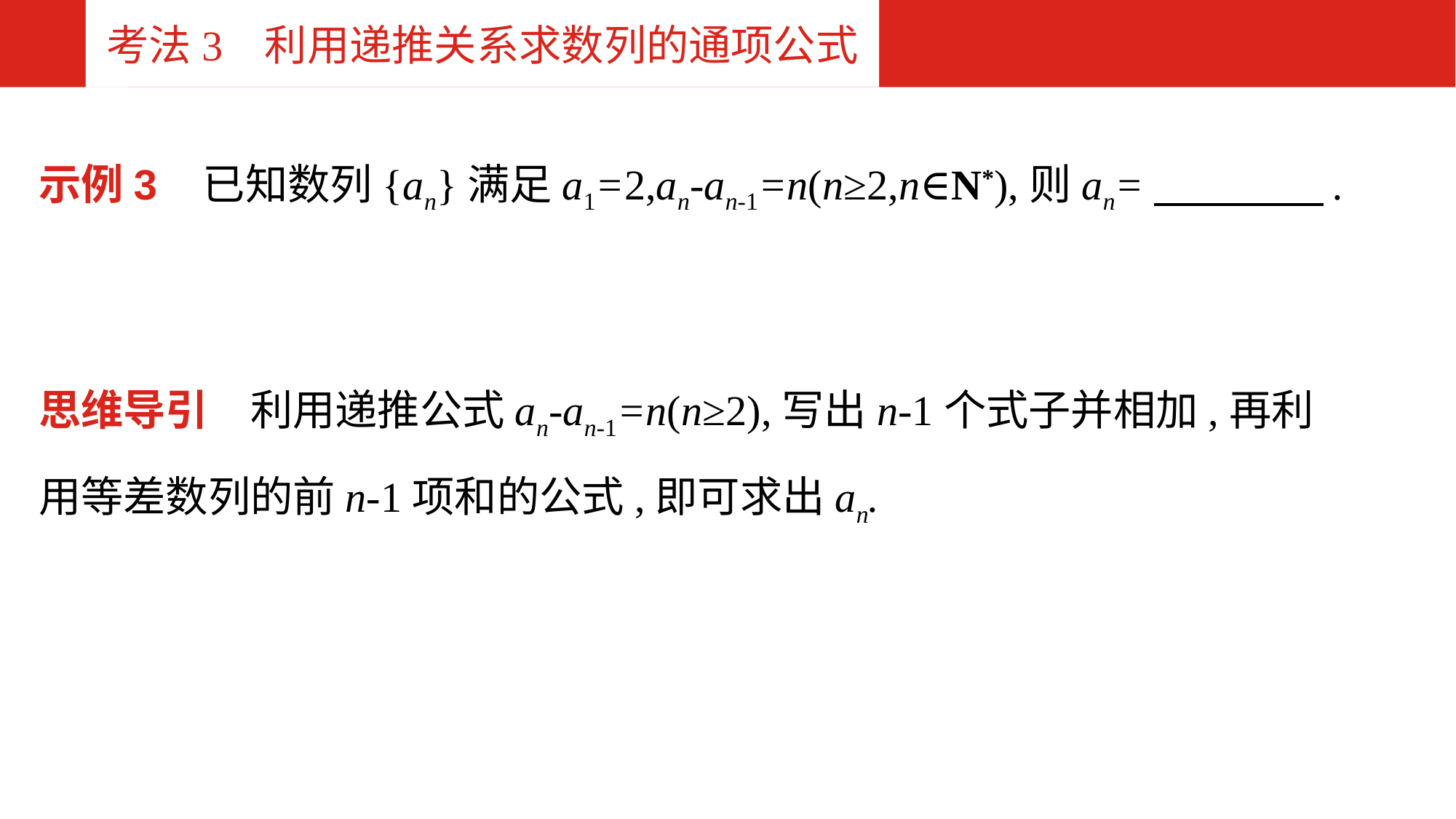

考法3   利用递推关系求数列的通项公式

示例3   已知数列{an}满足a1=2,an-an-1=n(n≥2,n∈N*),则an=　　　　.

思维导引　利用递推公式an-an-1=n(n≥2),写出n-1个式子并相加,再利用等差数列的前n-1项和的公式,即可求出an.